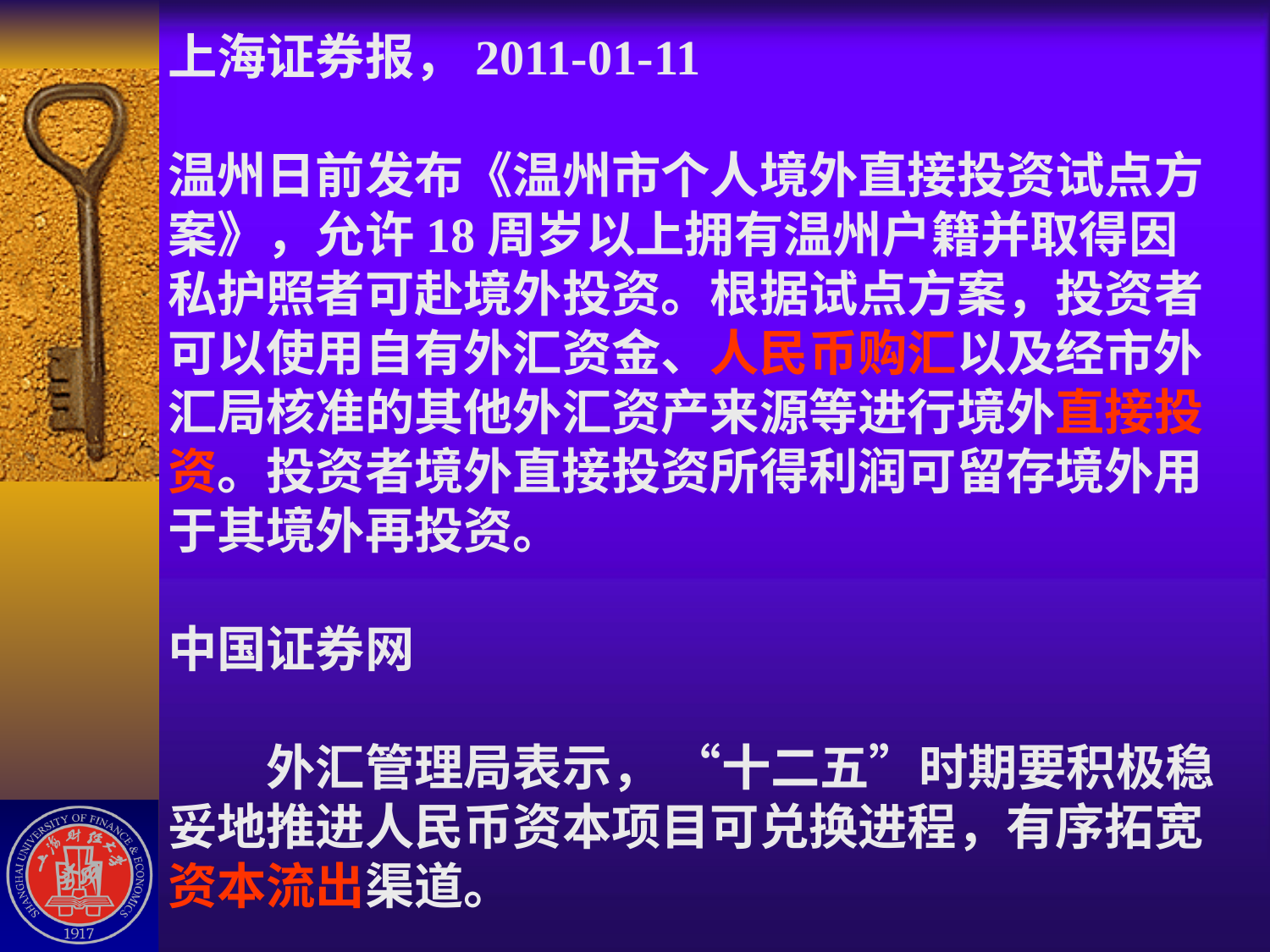

# 上海证券报，2011-01-11 温州日前发布《温州市个人境外直接投资试点方案》，允许18周岁以上拥有温州户籍并取得因私护照者可赴境外投资。根据试点方案，投资者可以使用自有外汇资金、人民币购汇以及经市外汇局核准的其他外汇资产来源等进行境外直接投资。投资者境外直接投资所得利润可留存境外用于其境外再投资。 中国证券网 　　外汇管理局表示， “十二五”时期要积极稳妥地推进人民币资本项目可兑换进程，有序拓宽资本流出渠道。